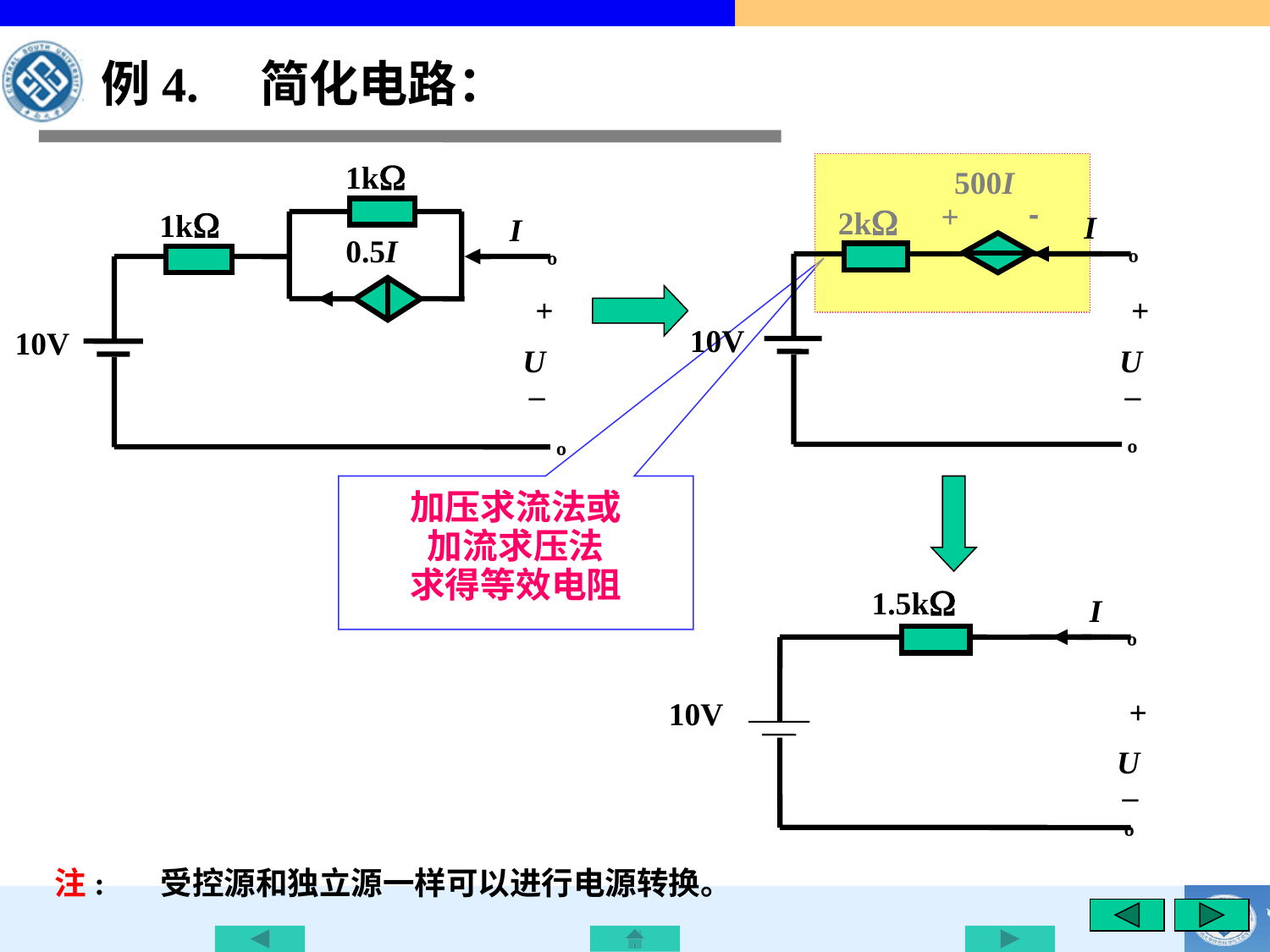

例4.    简化电路：
1kΩ

1kΩ
I

0.5I

º

+
U
_

10V

º

500I
-
+
2kΩ
I
º

+
U
_

10V

º

加压求流法或
加流求压法
求得等效电阻

1.5kΩ
I

º

+
U
_
10V

º

注:
受控源和独立源一样可以进行电源转换。